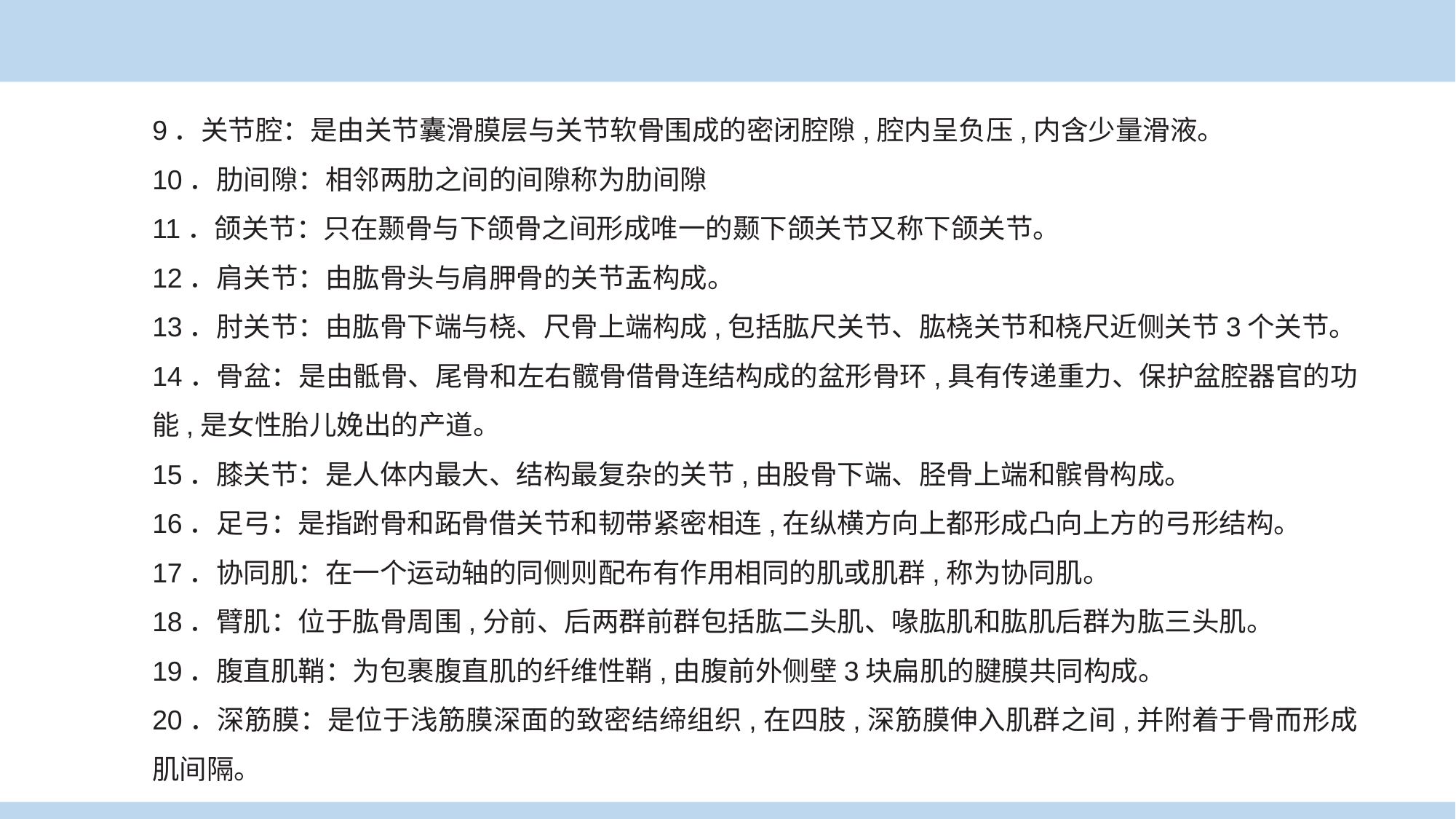

9．关节腔：是由关节囊滑膜层与关节软骨围成的密闭腔隙,腔内呈负压,内含少量滑液。
10．肋间隙：相邻两肋之间的间隙称为肋间隙
11．颌关节：只在颞骨与下颌骨之间形成唯一的颞下颌关节又称下颌关节。
12．肩关节：由肱骨头与肩胛骨的关节盂构成。
13．肘关节：由肱骨下端与桡、尺骨上端构成,包括肱尺关节、肱桡关节和桡尺近侧关节3个关节。
14．骨盆：是由骶骨、尾骨和左右髋骨借骨连结构成的盆形骨环,具有传递重力、保护盆腔器官的功能,是女性胎儿娩出的产道。
15．膝关节：是人体内最大、结构最复杂的关节,由股骨下端、胫骨上端和髌骨构成。
16．足弓：是指跗骨和跖骨借关节和韧带紧密相连,在纵横方向上都形成凸向上方的弓形结构。
17．协同肌：在一个运动轴的同侧则配布有作用相同的肌或肌群,称为协同肌。
18．臂肌：位于肱骨周围,分前、后两群前群包括肱二头肌、喙肱肌和肱肌后群为肱三头肌。
19．腹直肌鞘：为包裹腹直肌的纤维性鞘,由腹前外侧壁3块扁肌的腱膜共同构成。
20．深筋膜：是位于浅筋膜深面的致密结缔组织,在四肢,深筋膜伸入肌群之间,并附着于骨而形成肌间隔。